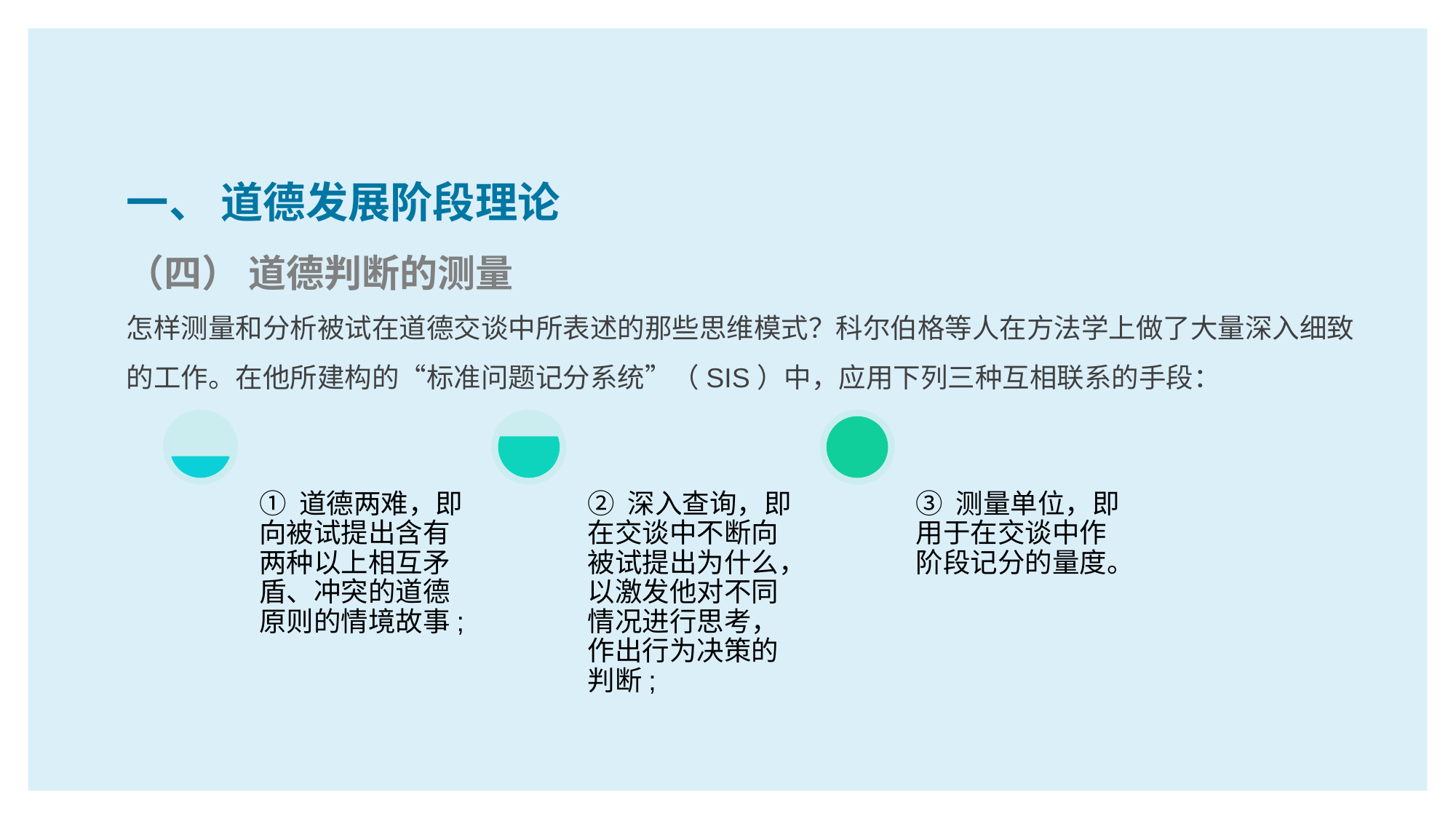

一、 道德发展阶段理论
（四） 道德判断的测量
怎样测量和分析被试在道德交谈中所表述的那些思维模式？科尔伯格等人在方法学上做了大量深入细致的工作。在他所建构的“标准问题记分系统”（SIS）中，应用下列三种互相联系的手段：
① 道德两难，即向被试提出含有两种以上相互矛盾、冲突的道德原则的情境故事;

② 深入查询，即在交谈中不断向被试提出为什么，以激发他对不同情况进行思考，作出行为决策的判断;

③ 测量单位，即用于在交谈中作阶段记分的量度。